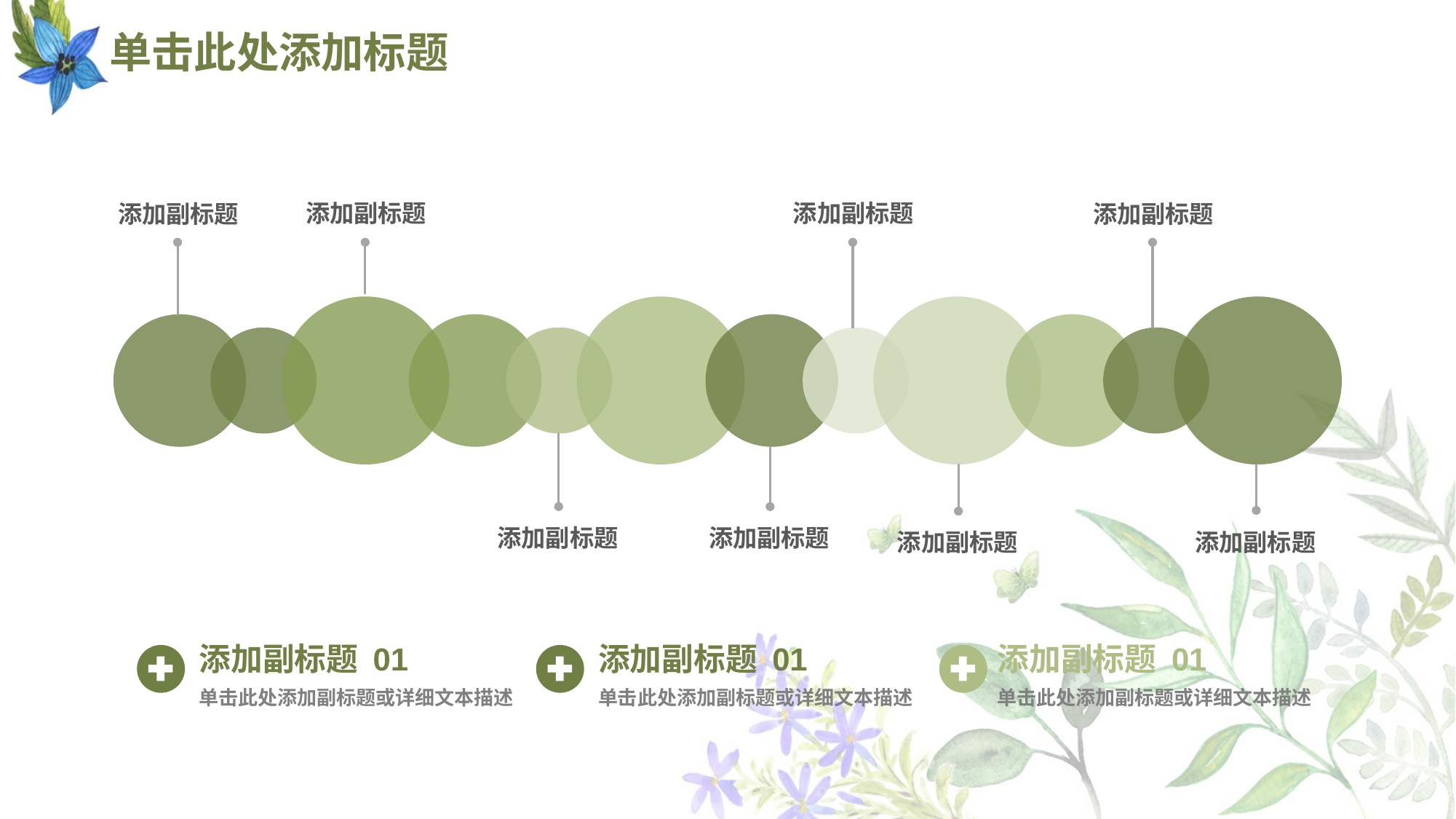

# 单击此处添加标题
添加副标题
添加副标题
添加副标题
添加副标题

添加副标题
添加副标题
添加副标题
添加副标题
添加副标题 01
单击此处添加副标题或详细文本描述

添加副标题 01
单击此处添加副标题或详细文本描述

添加副标题 01
单击此处添加副标题或详细文本描述